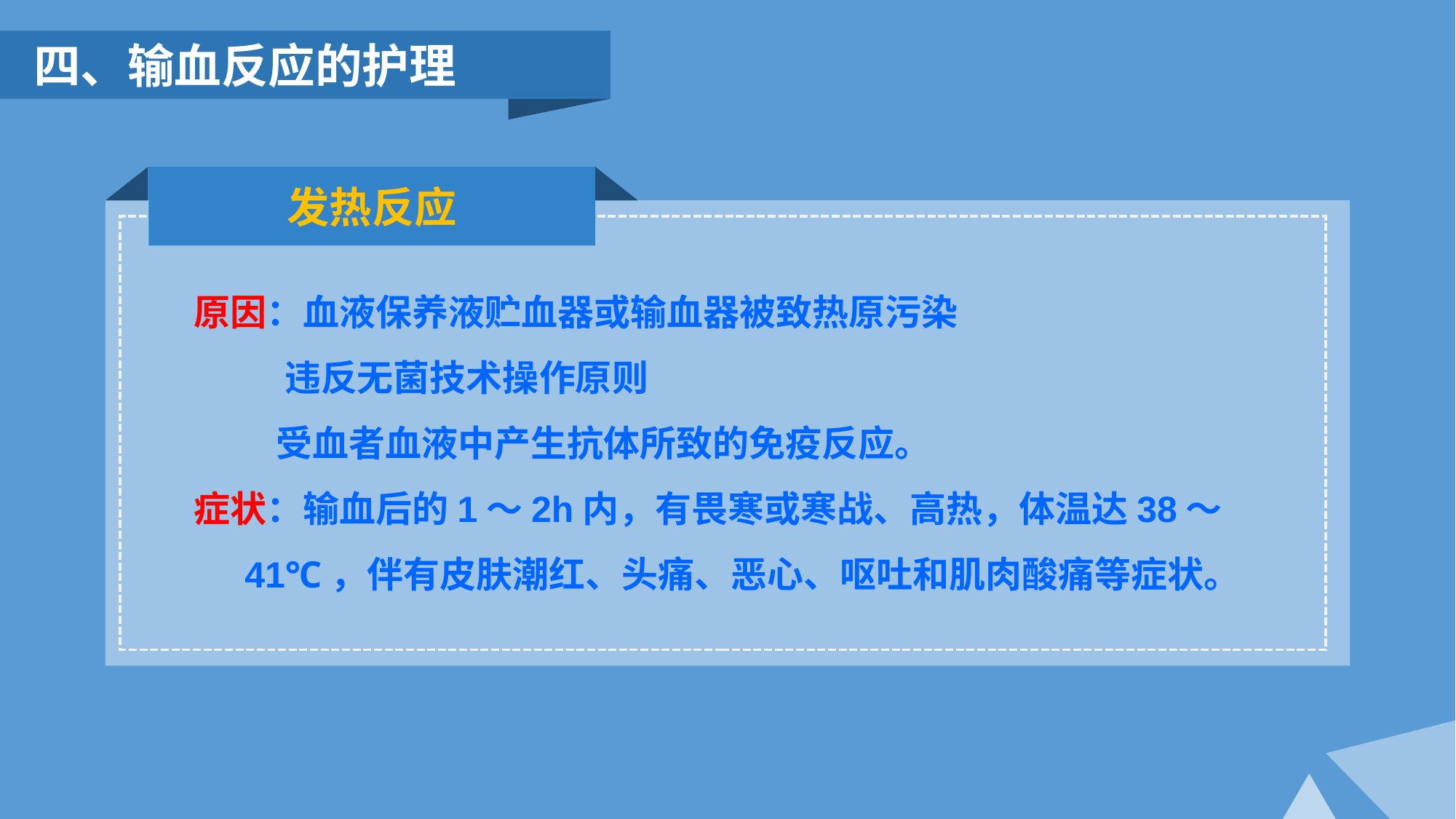

四、输血反应的护理

发热反应

原因：血液保养液贮血器或输血器被致热原污染
          违反无菌技术操作原则
         受血者血液中产生抗体所致的免疫反应。
症状：输血后的1～2h内，有畏寒或寒战、高热，体温达38～
     41℃，伴有皮肤潮红、头痛、恶心、呕吐和肌肉酸痛等症状。